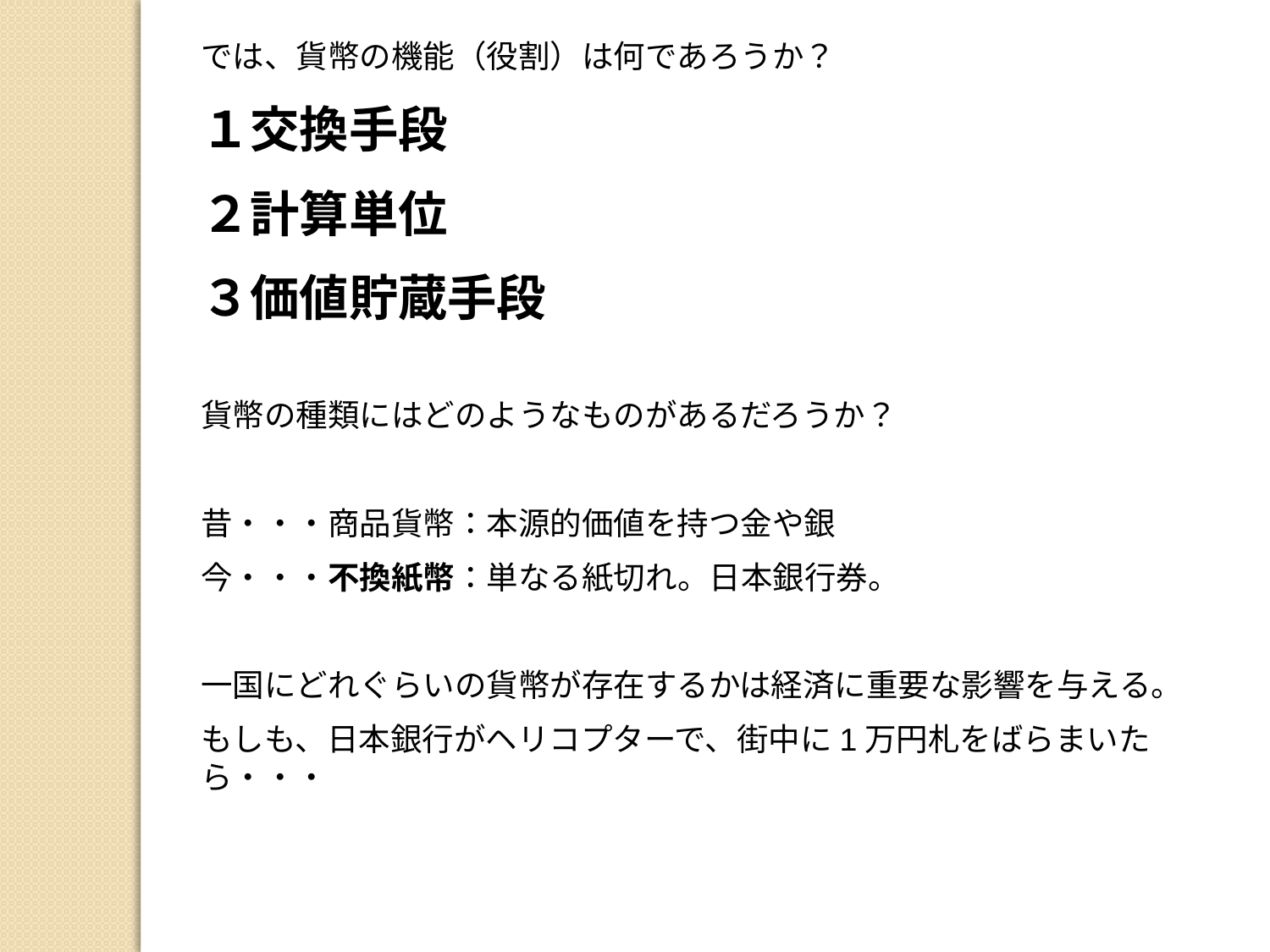

では、貨幣の機能（役割）は何であろうか？
１交換手段
２計算単位
３価値貯蔵手段

貨幣の種類にはどのようなものがあるだろうか？

昔・・・商品貨幣：本源的価値を持つ金や銀
今・・・不換紙幣：単なる紙切れ。日本銀行券。

一国にどれぐらいの貨幣が存在するかは経済に重要な影響を与える。
もしも、日本銀行がヘリコプターで、街中に1万円札をばらまいたら・・・